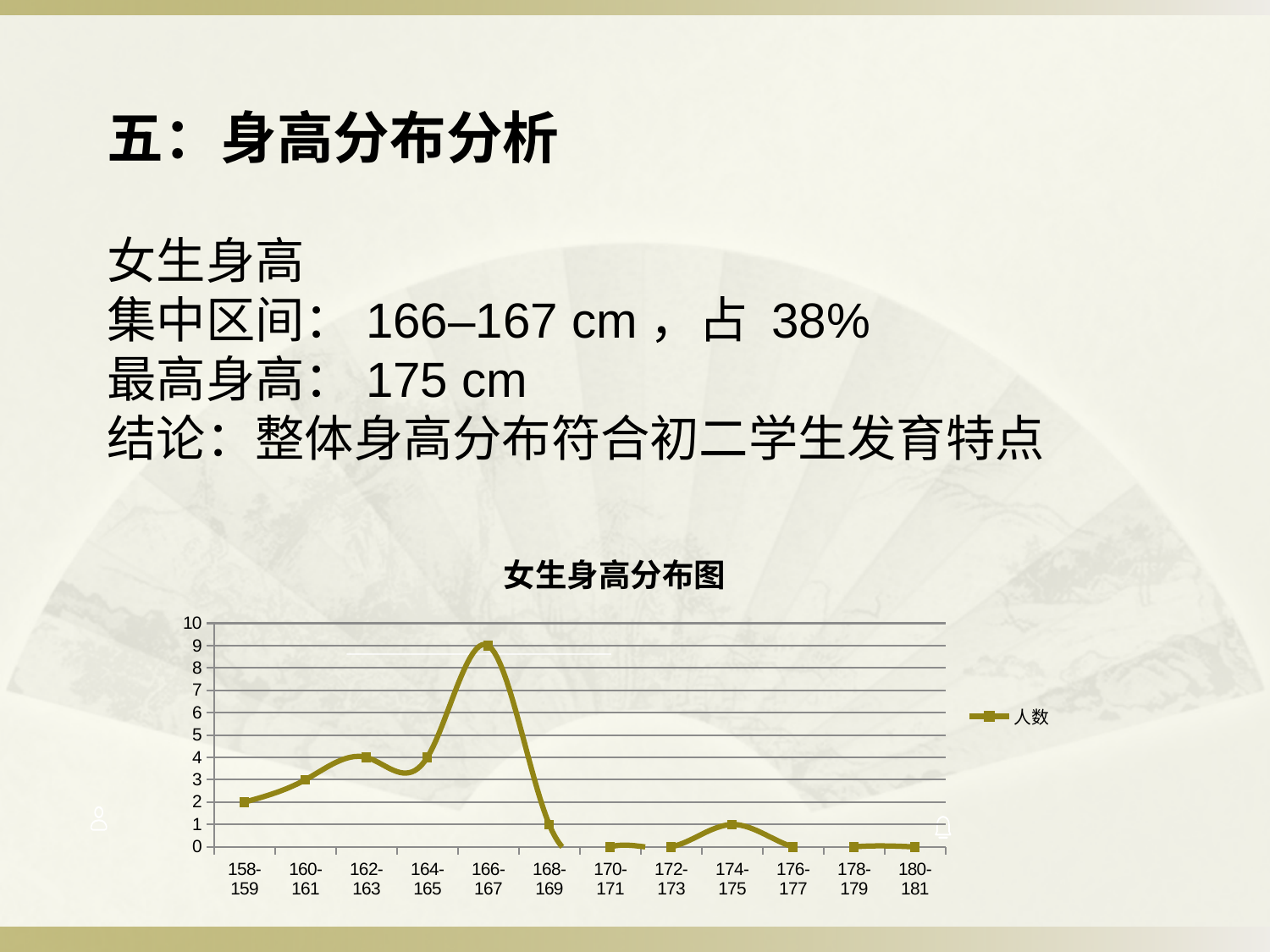

五：身高分布分析

女生身高
集中区间：166–167 cm，占 38%
最高身高：175 cm
结论：整体身高分布符合初二学生发育特点

### Chart: 女生身高分布图

| Category | 人数 |
|---|---|
| 158-159 | 2.0 |
| 160-161 | 3.0 |
| 162-163 | 4.0 |
| 164-165 | 4.0 |
| 166-167 | 9.0 |
| 168-169 | 1.0 |
| 170-171 | 0.0 |
| 172-173 | 0.0 |
| 174-175 | 1.0 |
| 176-177 | 0.0 |
| 178-179 | 0.0 |
| 180-181 | 0.0 |